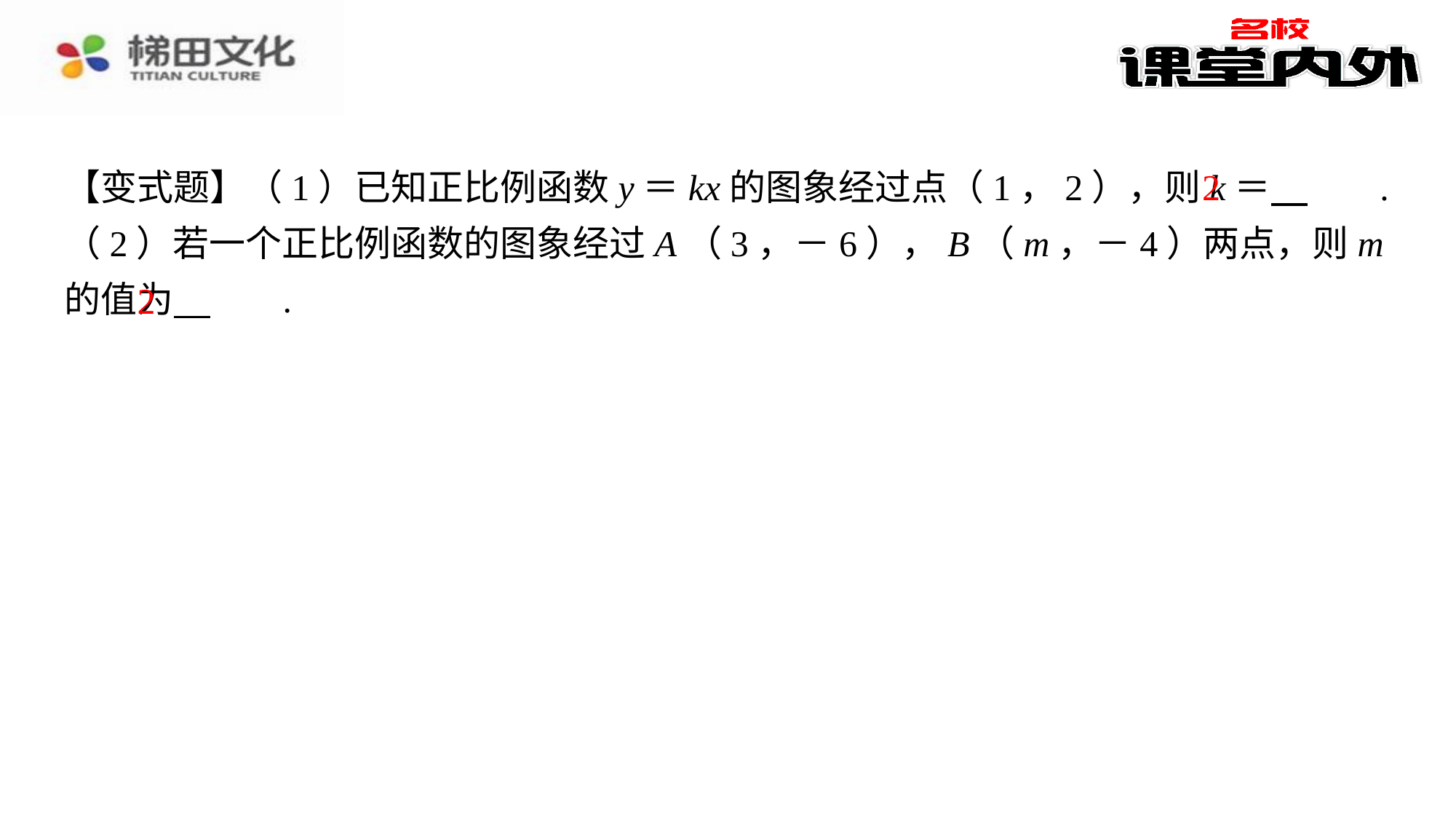

2
【变式题】（1）已知正比例函数y＝kx的图象经过点（1，2），则k＝ 　2　⁠.
（2）若一个正比例函数的图象经过A（3，－6），B（m，－4）两点，则m的值为 　2　⁠.
2